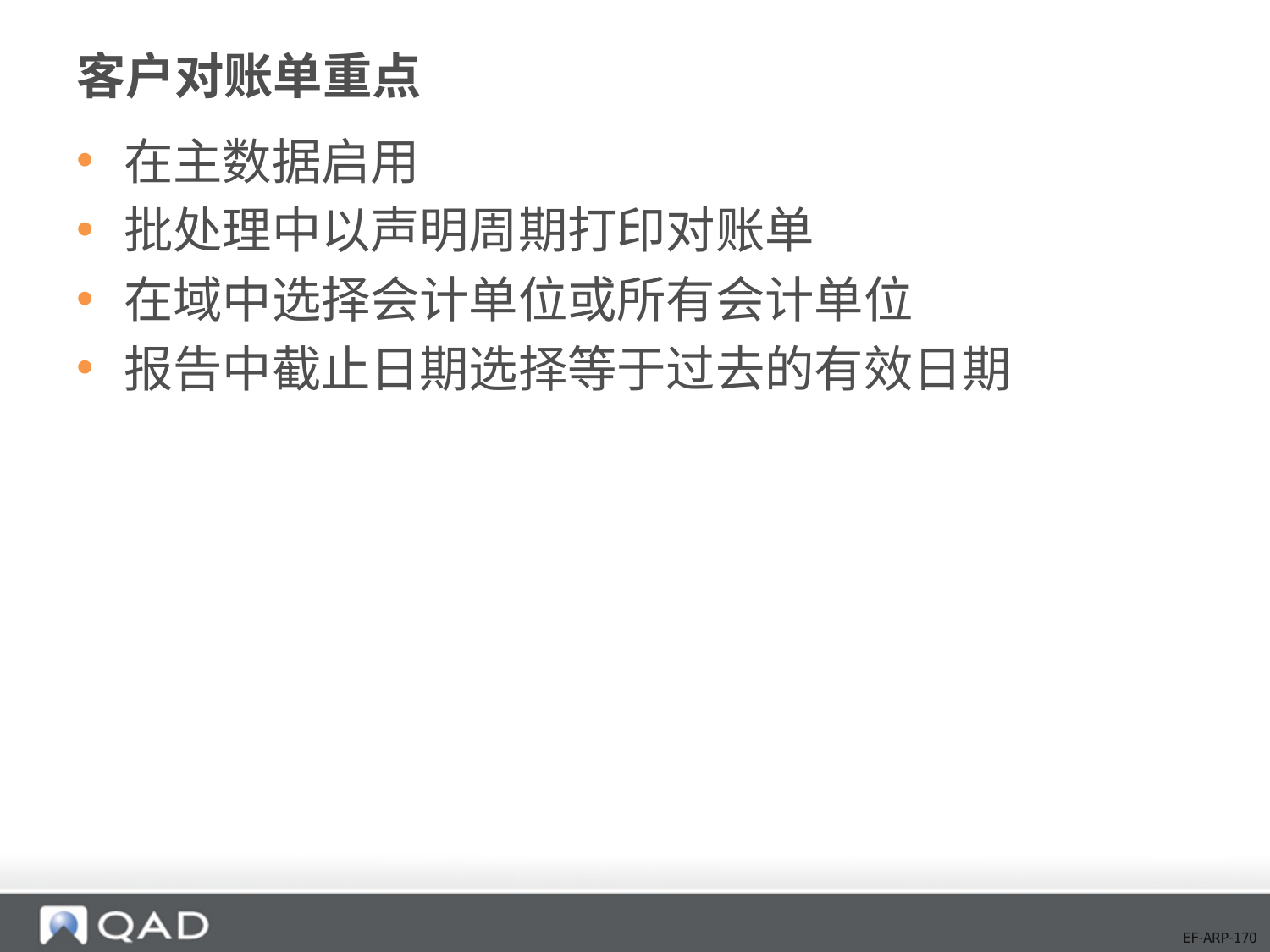

# 客户对账单重点
在主数据启用
批处理中以声明周期打印对账单
在域中选择会计单位或所有会计单位
报告中截止日期选择等于过去的有效日期
EF-ARP-170